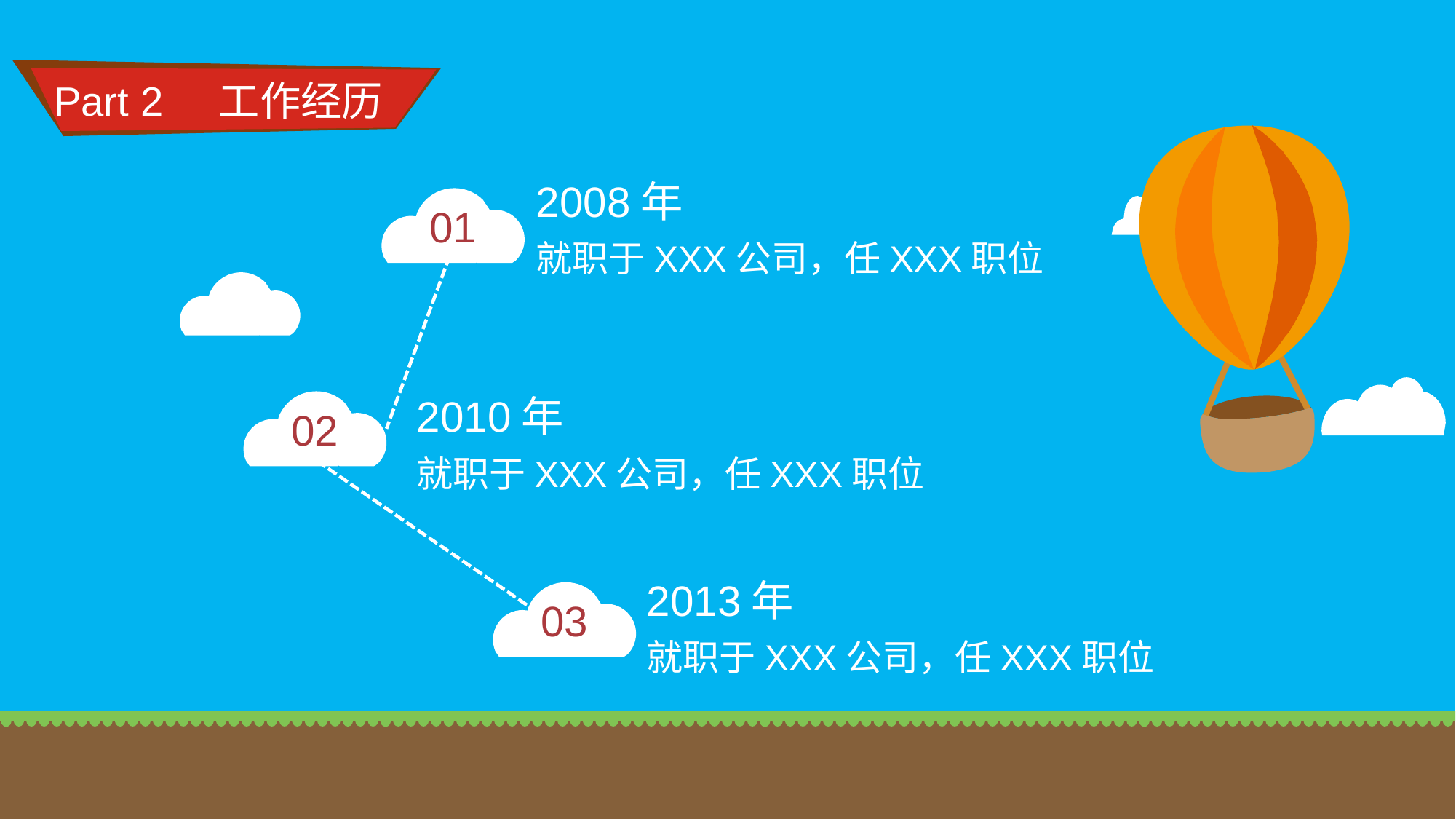

Part 2    工作经历
2008年
01
就职于XXX公司，任XXX职位
2010年
02
就职于XXX公司，任XXX职位
2013年
03
就职于XXX公司，任XXX职位